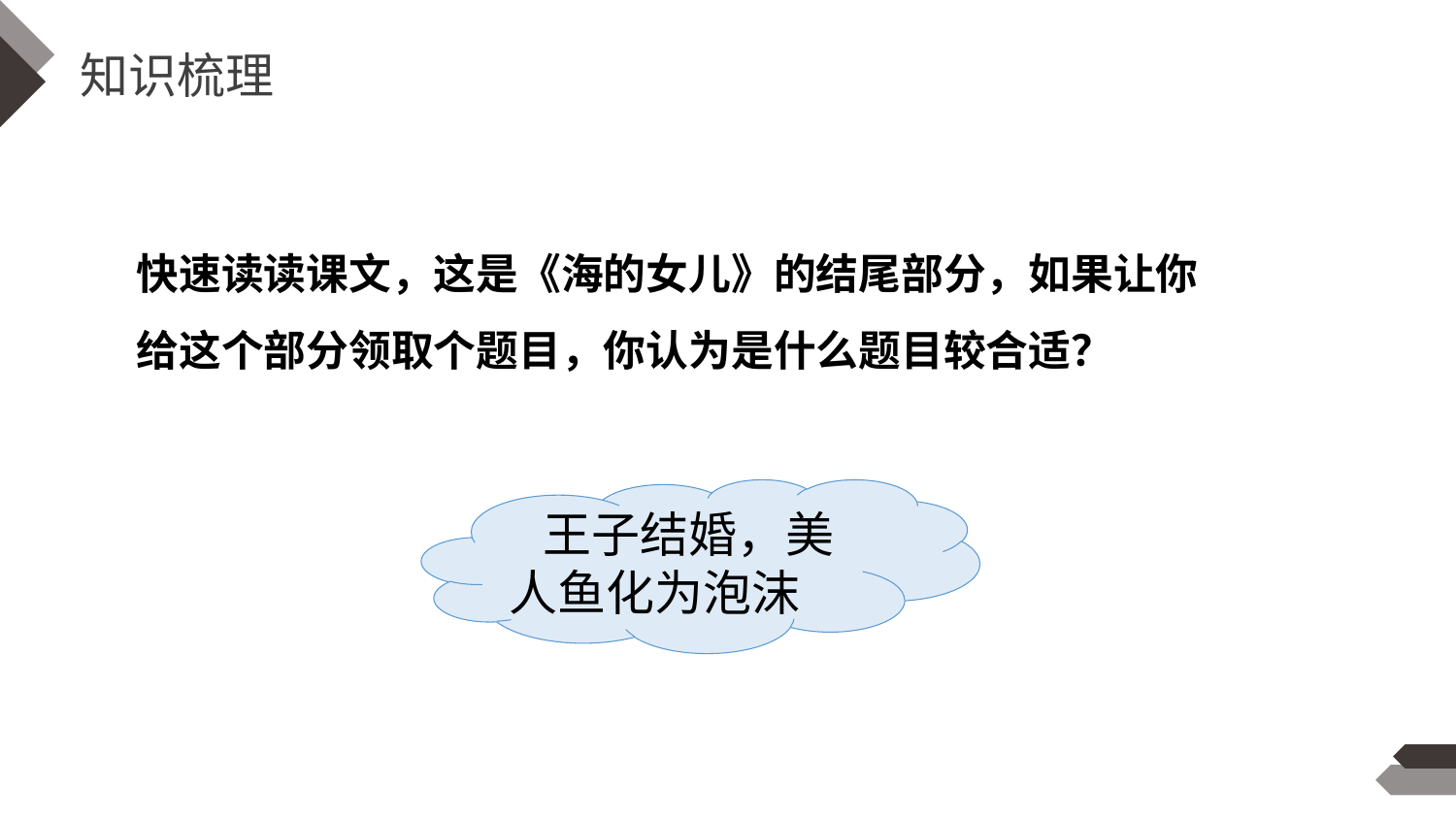

知识梳理
快速读读课文，这是《海的女儿》的结尾部分，如果让你给这个部分领取个题目，你认为是什么题目较合适？
  王子结婚，美 人鱼化为泡沫